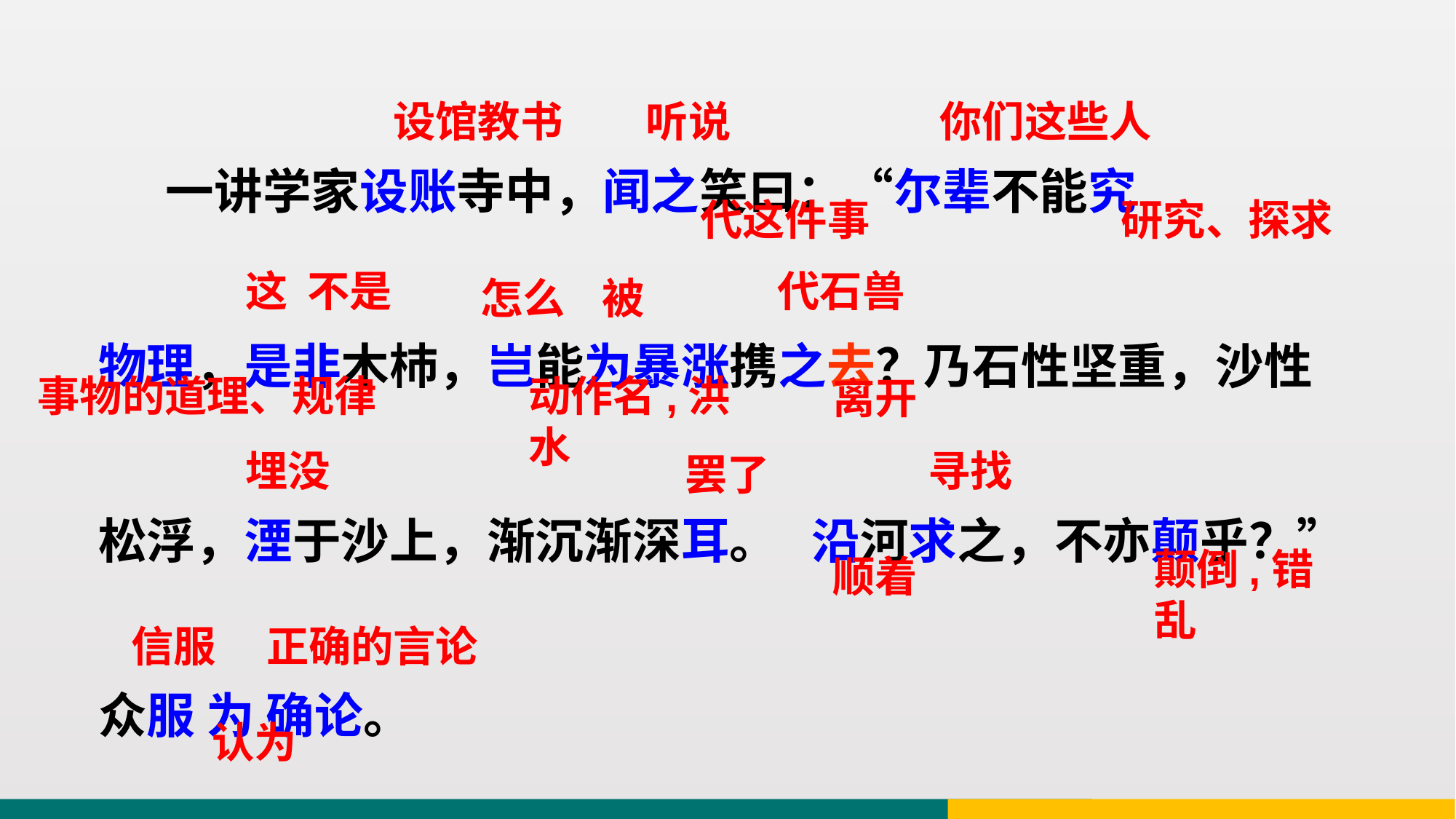

一讲学家设账寺中，闻之笑曰：“尔辈不能究
物理，是非木杮，岂能为暴涨携之去？乃石性坚重，沙性松浮，湮于沙上，渐沉渐深耳。   沿河求之，不亦颠乎？”众服 为 确论。
听说
设馆教书
你们这些人
代这件事
研究、探求
代石兽
这
不是
怎么
被
事物的道理、规律
动作名,洪水
离开
埋没
寻找
罢了
颠倒,错乱
顺着
信服
正确的言论

认为